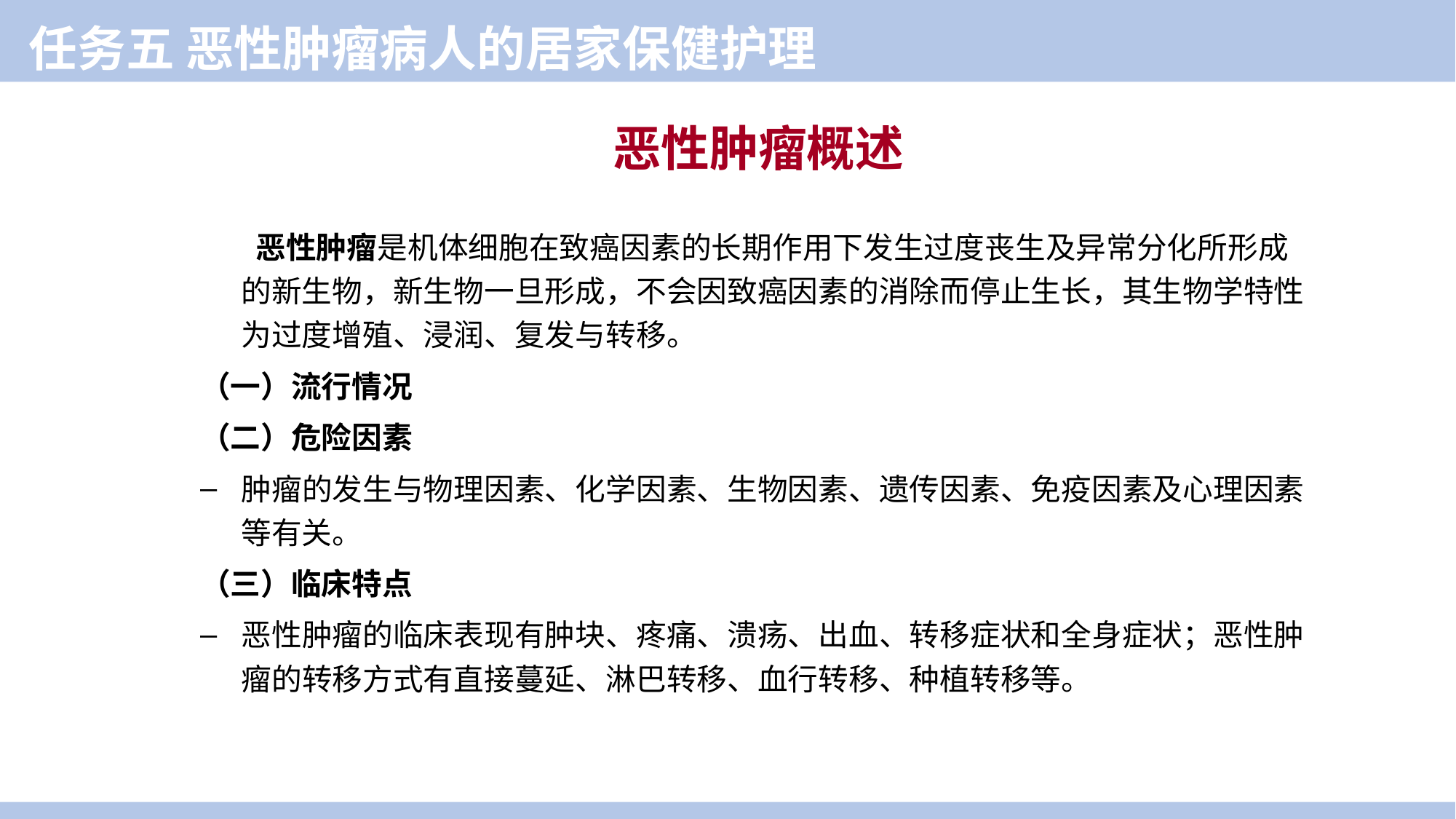

任务五 恶性肿瘤病人的居家保健护理
恶性肿瘤概述
       恶性肿瘤是机体细胞在致癌因素的长期作用下发生过度丧生及异常分化所形成的新生物，新生物一旦形成，不会因致癌因素的消除而停止生长，其生物学特性为过度增殖、浸润、复发与转移。
（一）流行情况
（二）危险因素
肿瘤的发生与物理因素、化学因素、生物因素、遗传因素、免疫因素及心理因素等有关。
（三）临床特点
恶性肿瘤的临床表现有肿块、疼痛、溃疡、出血、转移症状和全身症状；恶性肿瘤的转移方式有直接蔓延、淋巴转移、血行转移、种植转移等。